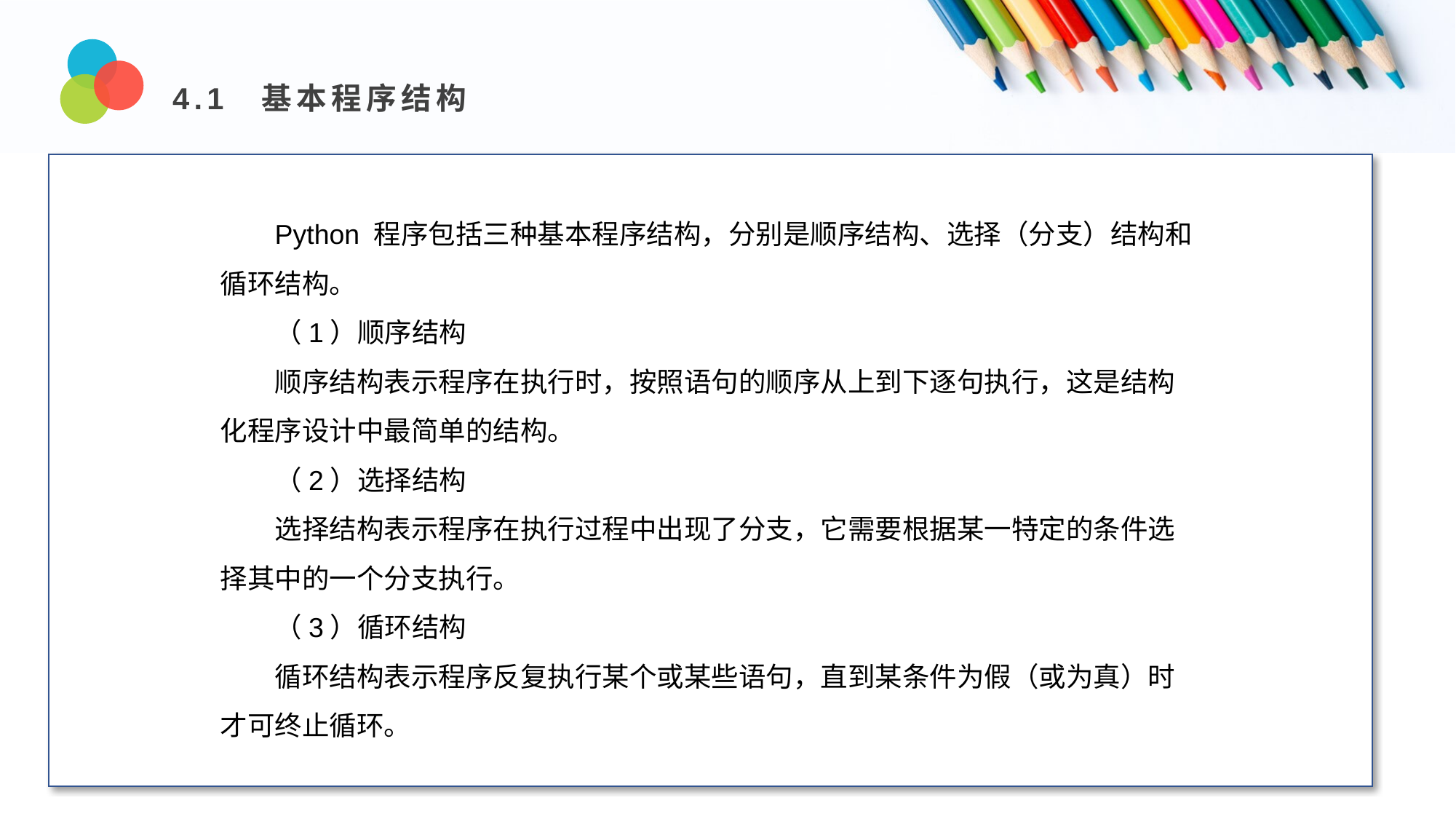

4.1  基本程序结构
Design and Production
Python 程序包括三种基本程序结构，分别是顺序结构、选择（分支）结构和循环结构。
（1）顺序结构
顺序结构表示程序在执行时，按照语句的顺序从上到下逐句执行，这是结构化程序设计中最简单的结构。
（2）选择结构
选择结构表示程序在执行过程中出现了分支，它需要根据某一特定的条件选择其中的一个分支执行。
（3）循环结构
循环结构表示程序反复执行某个或某些语句，直到某条件为假（或为真）时才可终止循环。